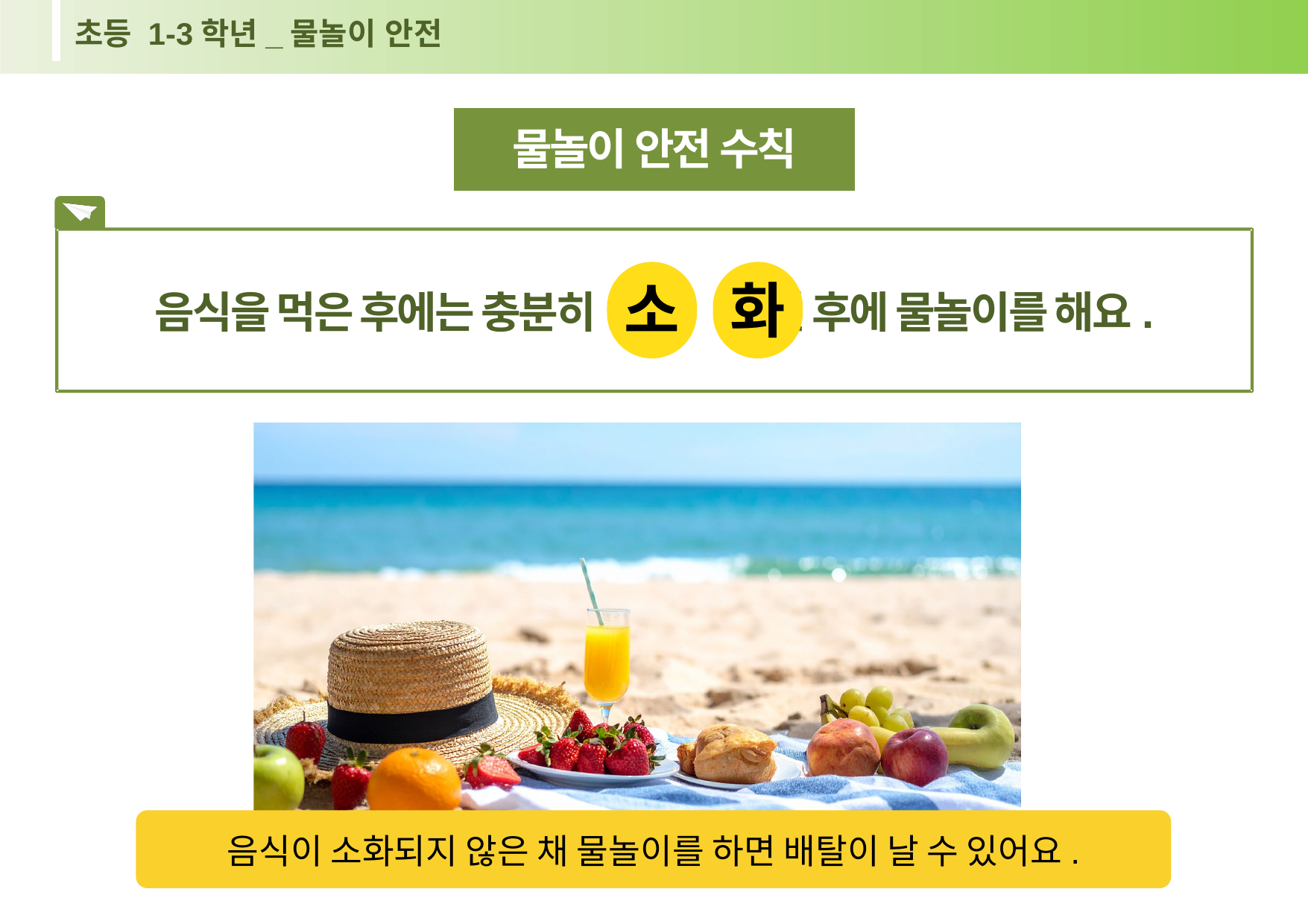

초등 1-3학년_물놀이 안전

물놀이 안전 수칙

음식을 먹은 후에는 충분히                      된 후에 물놀이를 해요.

소

화

음식이 소화되지 않은 채 물놀이를 하면 배탈이 날 수 있어요.